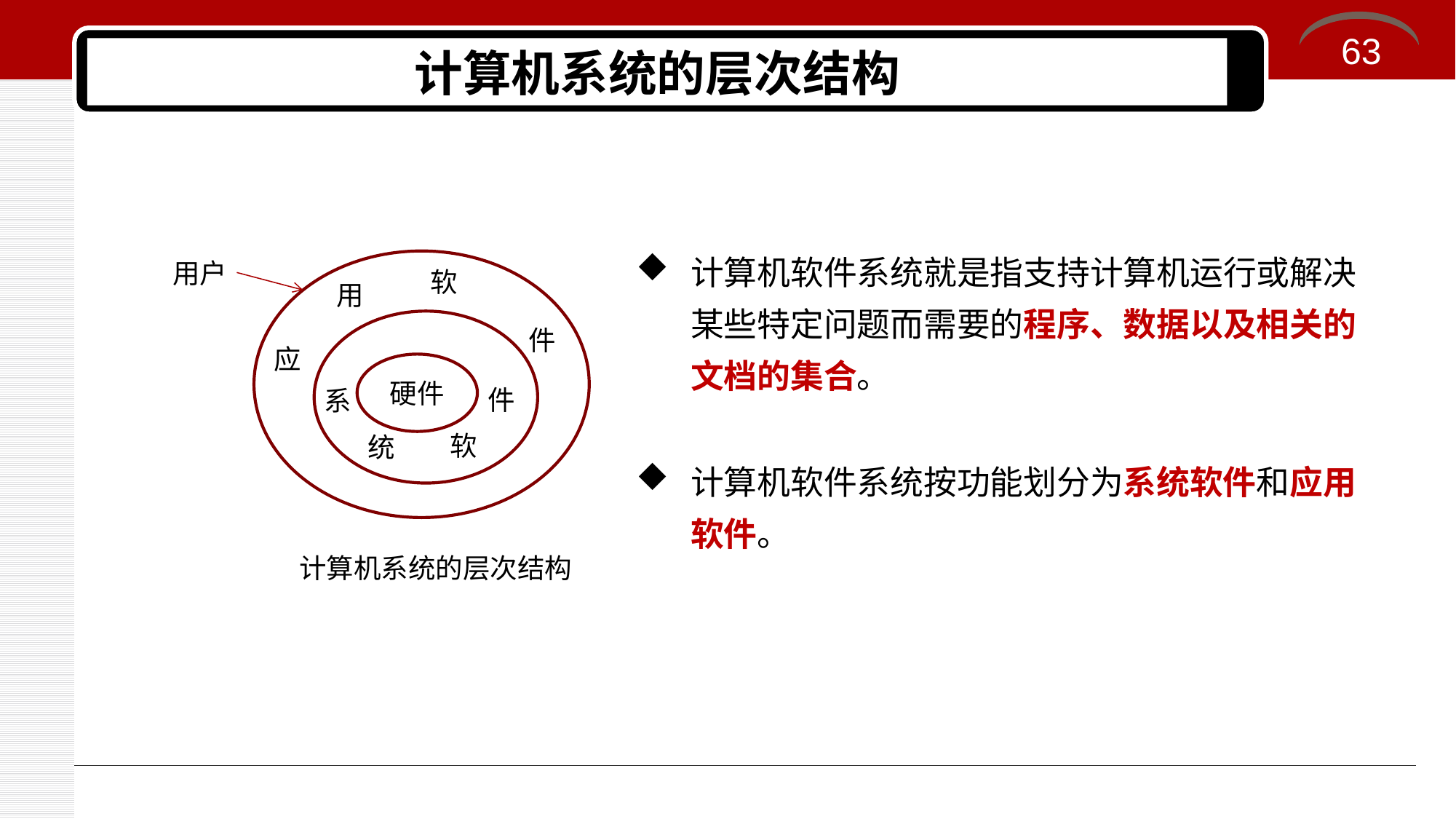

63
# 计算机系统的层次结构
计算机软件系统就是指支持计算机运行或解决某些特定问题而需要的程序、数据以及相关的文档的集合。
用户

软
用

件
应
硬件
件
系
软
统
计算机软件系统按功能划分为系统软件和应用软件。
计算机系统的层次结构